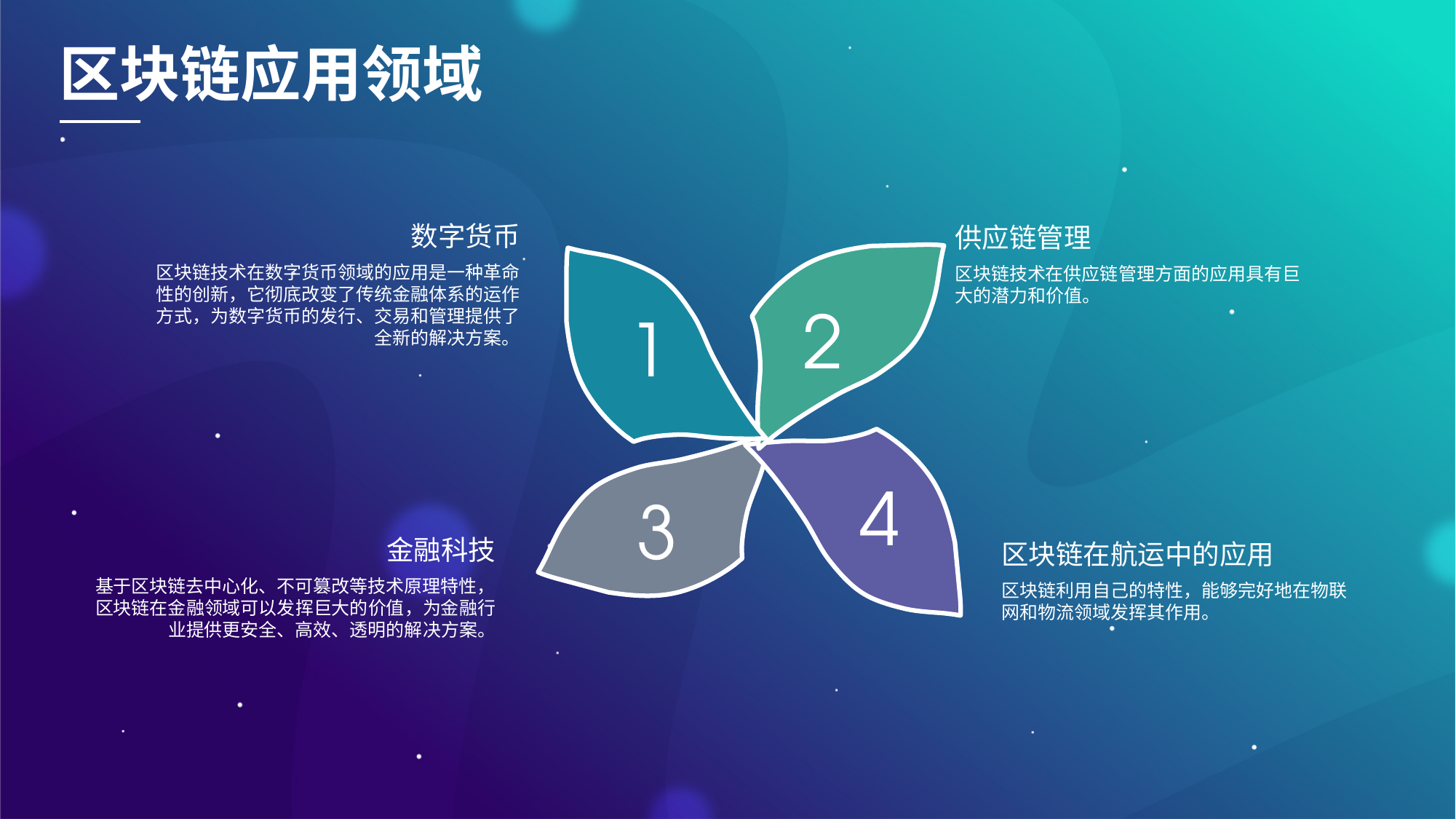

区块链应用领域
数字货币
区块链技术在数字货币领域的应用是一种革命性的创新，它彻底改变了传统金融体系的运作方式，为数字货币的发行、交易和管理提供了全新的解决方案。
供应链管理
区块链技术在供应链管理方面的应用具有巨大的潜力和价值。

2
1
4
3
金融科技
基于区块链去中心化、不可篡改等技术原理特性，区块链在金融领域可以发挥巨大的价值，为金融行业提供更安全、高效、透明的解决方案。
区块链在航运中的应用
区块链利用自己的特性，能够完好地在物联网和物流领域发挥其作用。